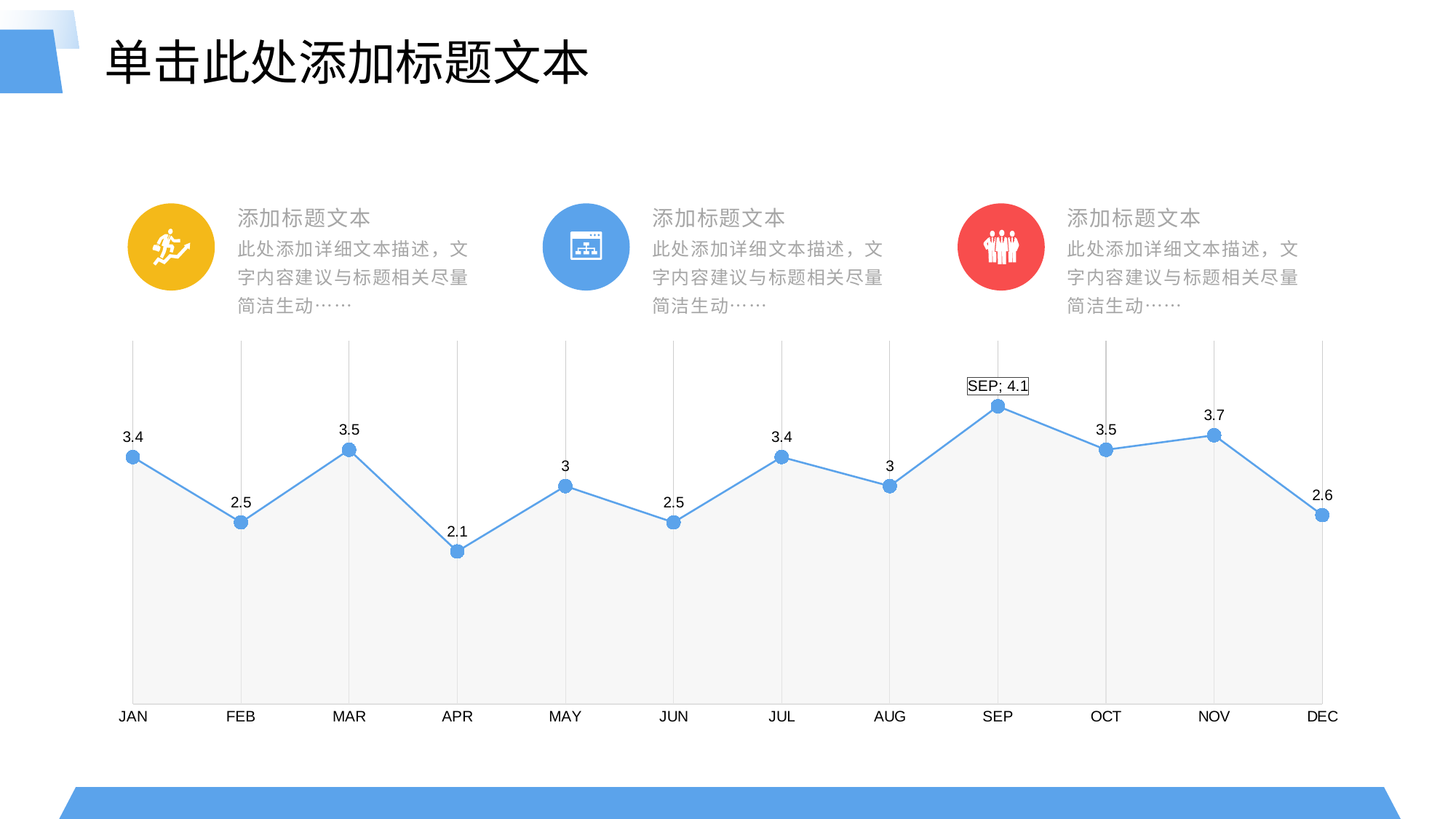

单击此处添加标题文本
添加标题文本
此处添加详细文本描述，文字内容建议与标题相关尽量简洁生动……
添加标题文本
此处添加详细文本描述，文字内容建议与标题相关尽量简洁生动……
添加标题文本
此处添加详细文本描述，文字内容建议与标题相关尽量简洁生动……

### Chart

| Category | 辅助列 | 数值填入 |
|---|---|---|
| JAN | 3.4 | 3.4 |
| FEB | 2.5 | 2.5 |
| MAR | 3.5 | 3.5 |
| APR | 2.1 | 2.1 |
| MAY | 3.0 | 3.0 |
| JUN | 2.5 | 2.5 |
| JUL | 3.4 | 3.4 |
| AUG | 3.0 | 3.0 |
| SEP | 4.1 | 4.1 |
| OCT | 3.5 | 3.5 |
| NOV | 3.7 | 3.7 |
| DEC | 2.6 | 2.6 |